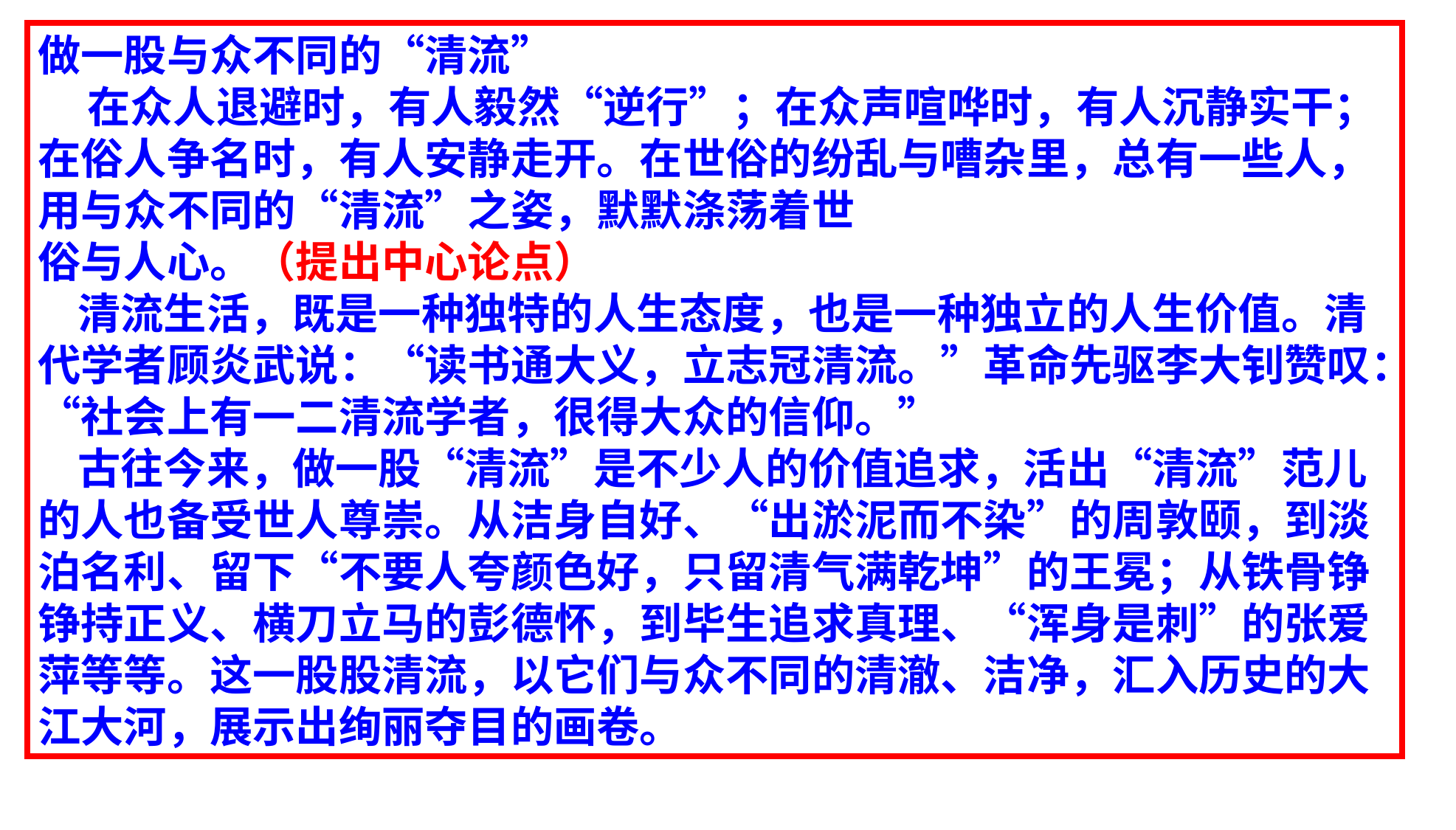

做一股与众不同的“清流”
    在众人退避时，有人毅然“逆行”；在众声喧哗时，有人沉静实干；在俗人争名时，有人安静走开。在世俗的纷乱与嘈杂里，总有一些人，用与众不同的“清流”之姿，默默涤荡着世
俗与人心。（提出中心论点）
   清流生活，既是一种独特的人生态度，也是一种独立的人生价值。清代学者顾炎武说：“读书通大义，立志冠清流。”革命先驱李大钊赞叹：“社会上有一二清流学者，很得大众的信仰。”
   古往今来，做一股“清流”是不少人的价值追求，活出“清流”范儿的人也备受世人尊崇。从洁身自好、“出淤泥而不染”的周敦颐，到淡泊名利、留下“不要人夸颜色好，只留清气满乾坤”的王冕；从铁骨铮铮持正义、横刀立马的彭德怀，到毕生追求真理、“浑身是刺”的张爱萍等等。这一股股清流，以它们与众不同的清澈、洁净，汇入历史的大江大河，展示出绚丽夺目的画卷。